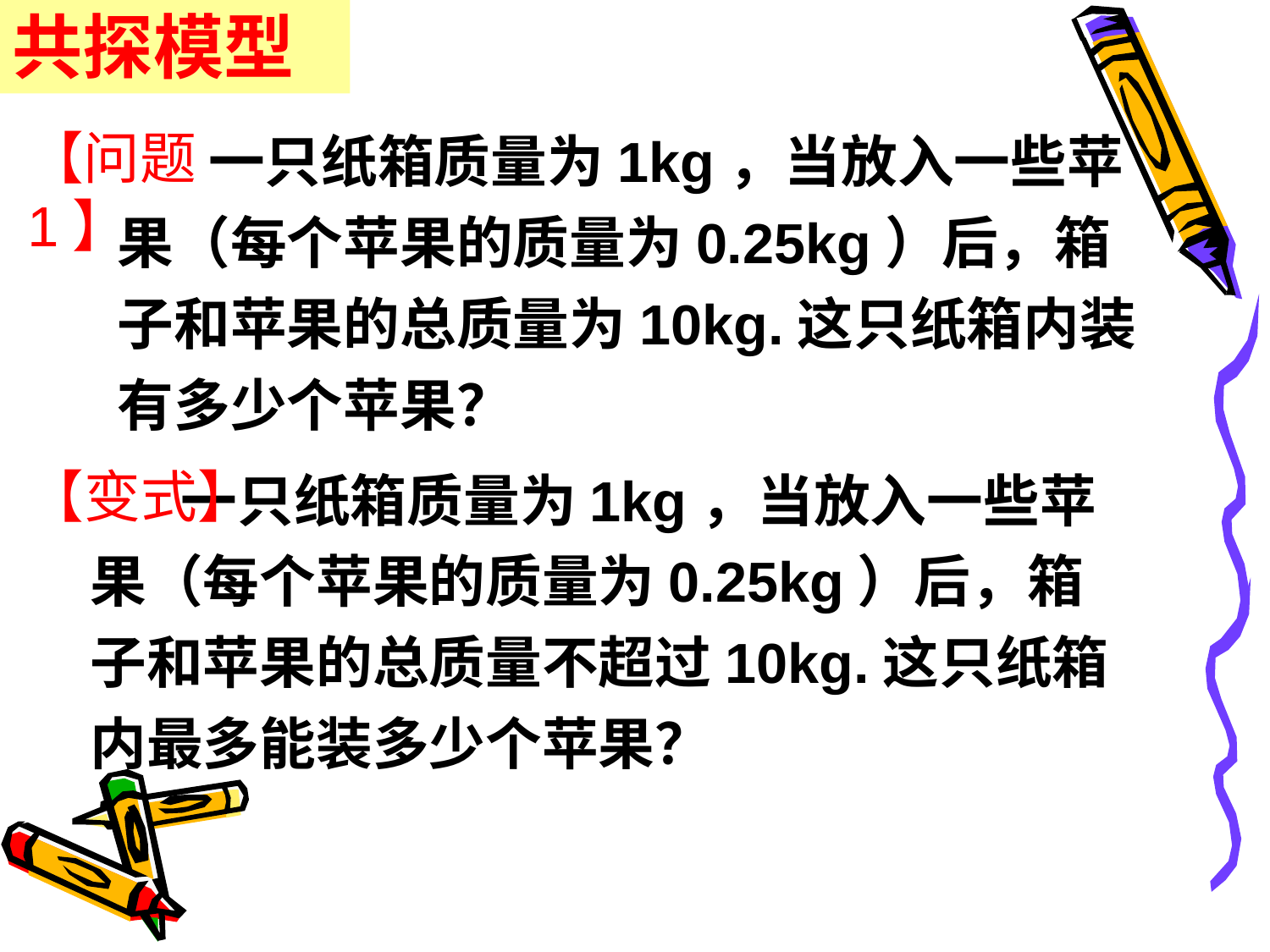

共探模型
      一只纸箱质量为1kg，当放入一些苹果（每个苹果的质量为0.25kg）后，箱子和苹果的总质量为10kg.这只纸箱内装有多少个苹果？
【问题1】
      一只纸箱质量为1kg，当放入一些苹果（每个苹果的质量为0.25kg）后，箱子和苹果的总质量不超过10kg.这只纸箱内最多能装多少个苹果？
【变式】